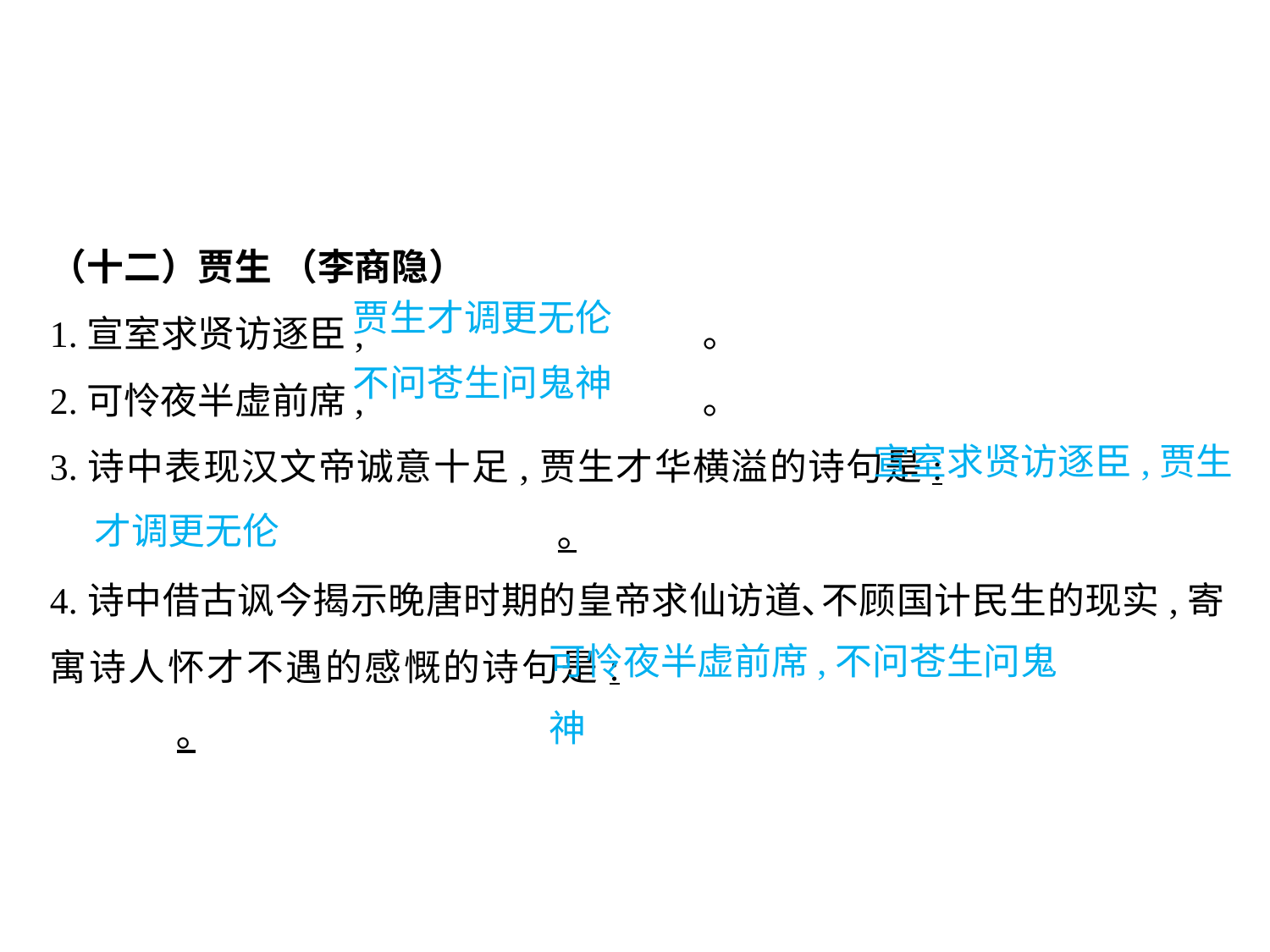

（十二）贾生 （李商隐）
1.宣室求贤访逐臣,			 ｡
2.可怜夜半虚前席,			 ｡
3.诗中表现汉文帝诚意十足,贾生才华横溢的诗句是:							｡
4.诗中借古讽今揭示晚唐时期的皇帝求仙访道､不顾国计民生的现实,寄寓诗人怀才不遇的感慨的诗句是:						｡
贾生才调更无伦
不问苍生问鬼神
宣室求贤访逐臣,贾生
才调更无伦
可怜夜半虚前席,不问苍生问鬼神